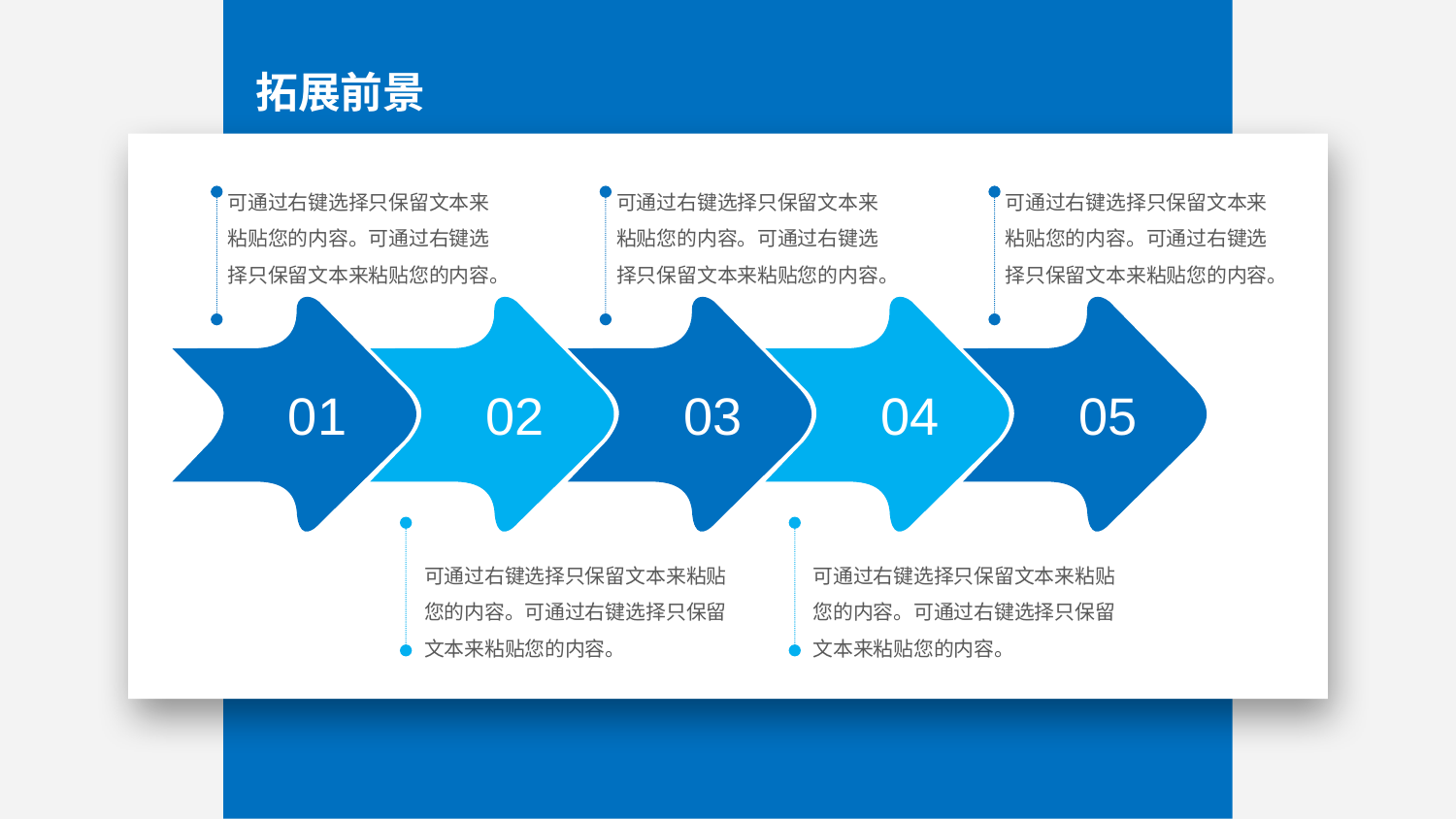

拓展前景

可通过右键选择只保留文本来粘贴您的内容。可通过右键选择只保留文本来粘贴您的内容。
可通过右键选择只保留文本来粘贴您的内容。可通过右键选择只保留文本来粘贴您的内容。
可通过右键选择只保留文本来粘贴您的内容。可通过右键选择只保留文本来粘贴您的内容。

01

02

03

04

05
可通过右键选择只保留文本来粘贴您的内容。可通过右键选择只保留文本来粘贴您的内容。
可通过右键选择只保留文本来粘贴您的内容。可通过右键选择只保留文本来粘贴您的内容。